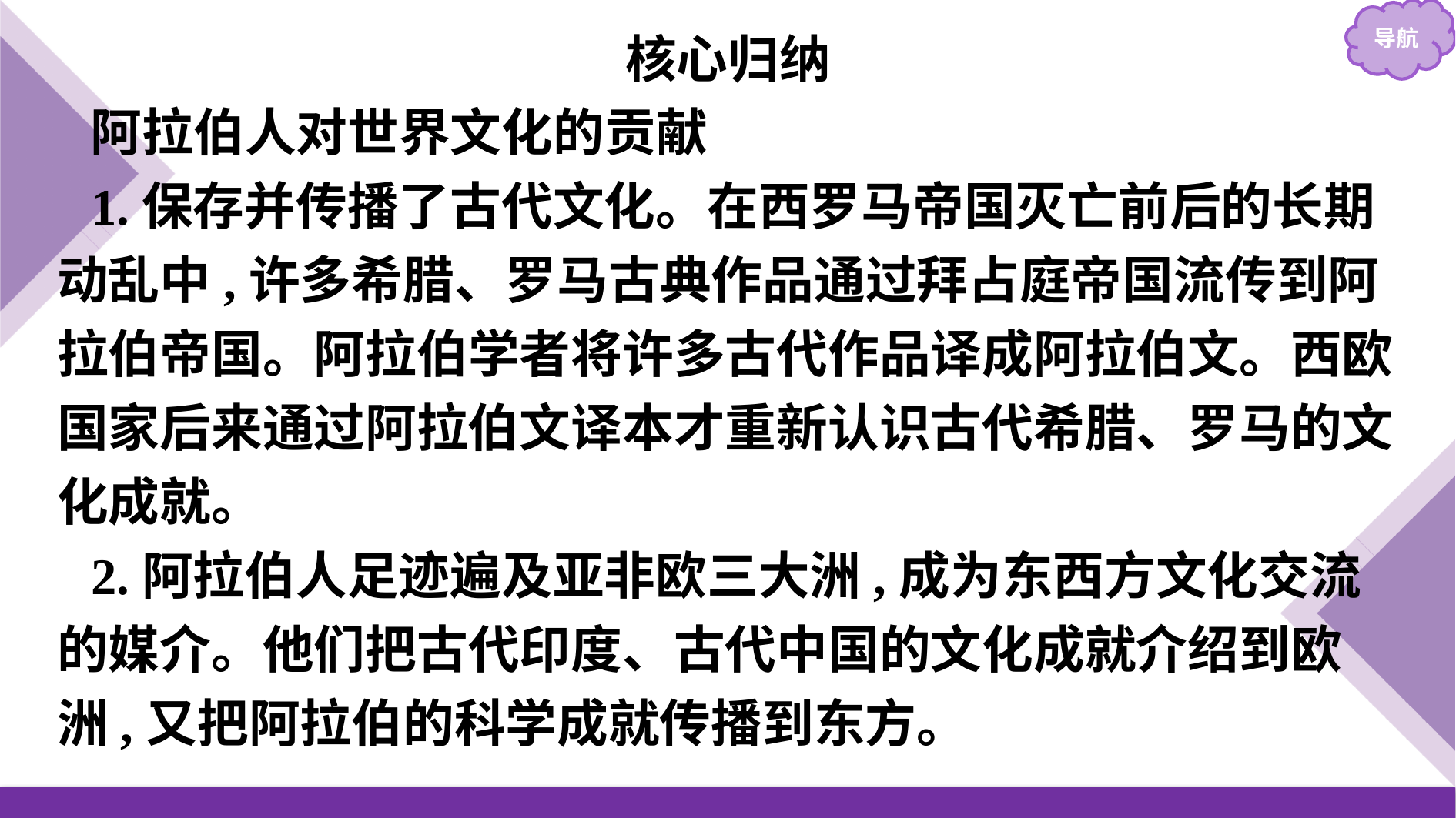

核心归纳
阿拉伯人对世界文化的贡献
1.保存并传播了古代文化。在西罗马帝国灭亡前后的长期动乱中,许多希腊、罗马古典作品通过拜占庭帝国流传到阿拉伯帝国。阿拉伯学者将许多古代作品译成阿拉伯文。西欧国家后来通过阿拉伯文译本才重新认识古代希腊、罗马的文化成就。
2.阿拉伯人足迹遍及亚非欧三大洲,成为东西方文化交流的媒介。他们把古代印度、古代中国的文化成就介绍到欧洲,又把阿拉伯的科学成就传播到东方。